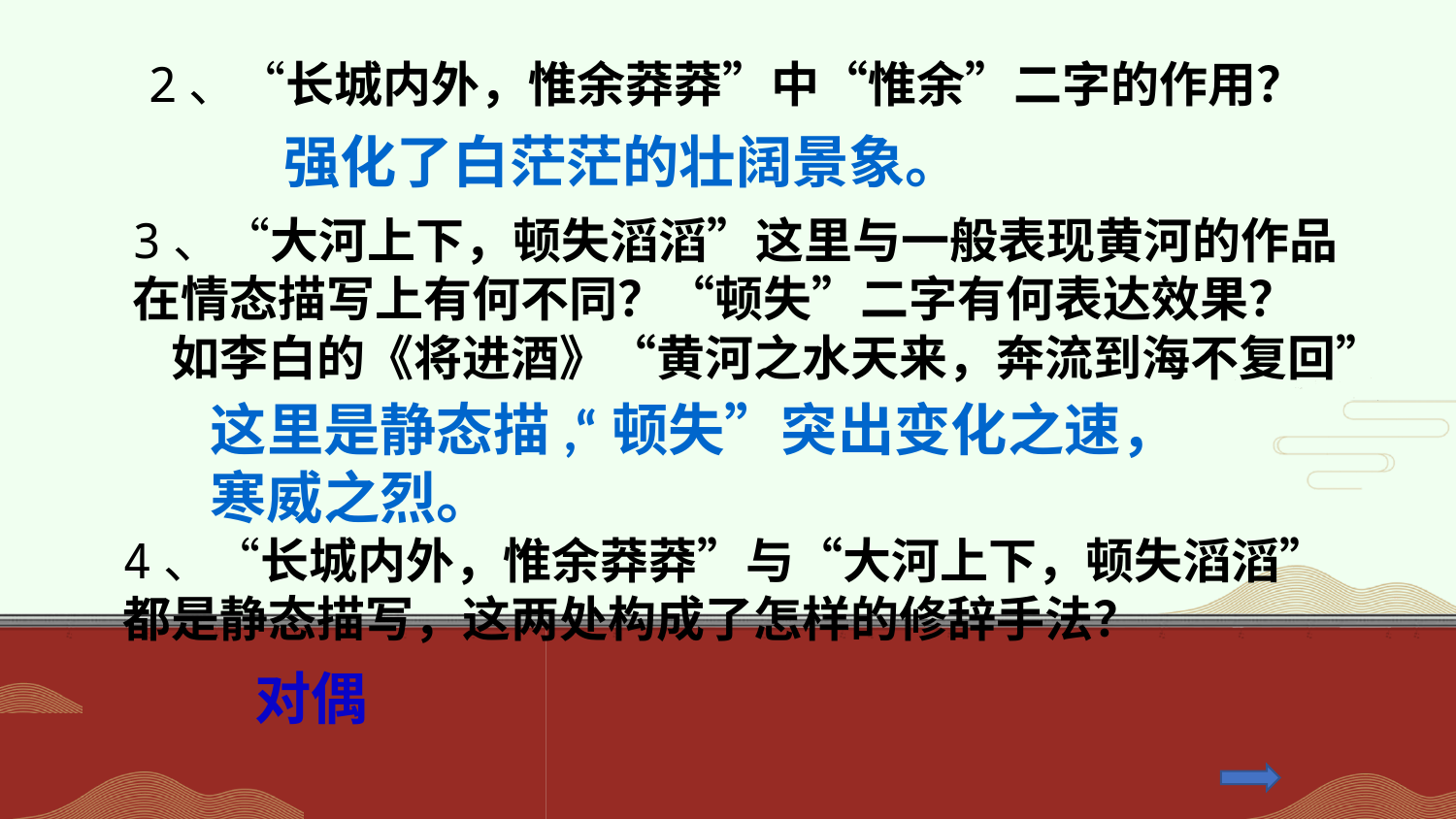

2、“长城内外，惟余莽莽”中“惟余”二字的作用？
强化了白茫茫的壮阔景象。
3、“大河上下，顿失滔滔”这里与一般表现黄河的作品在情态描写上有何不同？“顿失”二字有何表达效果？
如李白的《将进酒》“黄河之水天来，奔流到海不复回”
这里是静态描,“顿失”突出变化之速，寒威之烈。
4、“长城内外，惟余莽莽”与“大河上下，顿失滔滔”都是静态描写，这两处构成了怎样的修辞手法？
对偶